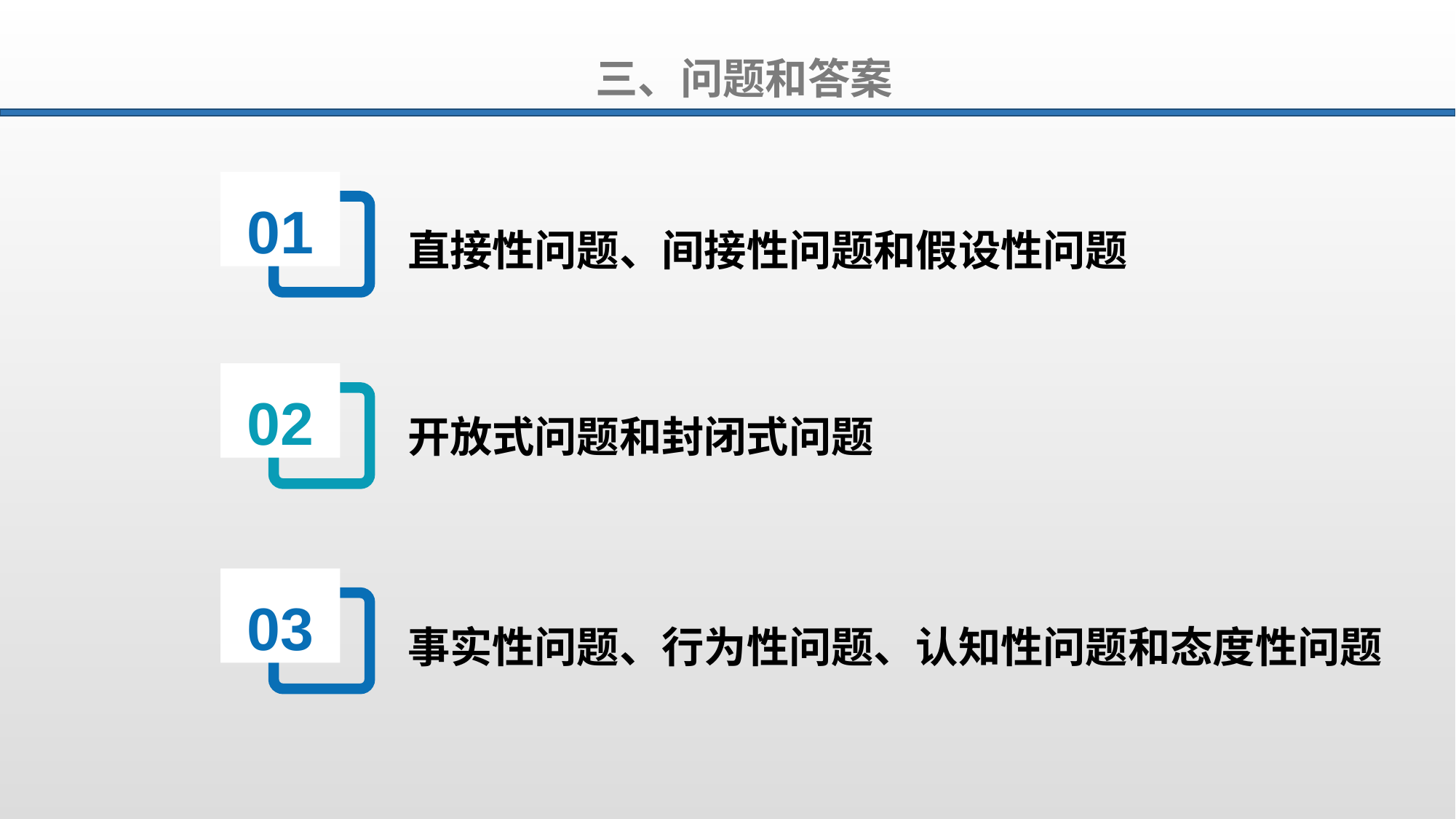

三、问题和答案

01

直接性问题、间接性问题和假设性问题
02

开放式问题和封闭式问题
03

事实性问题、行为性问题、认知性问题和态度性问题